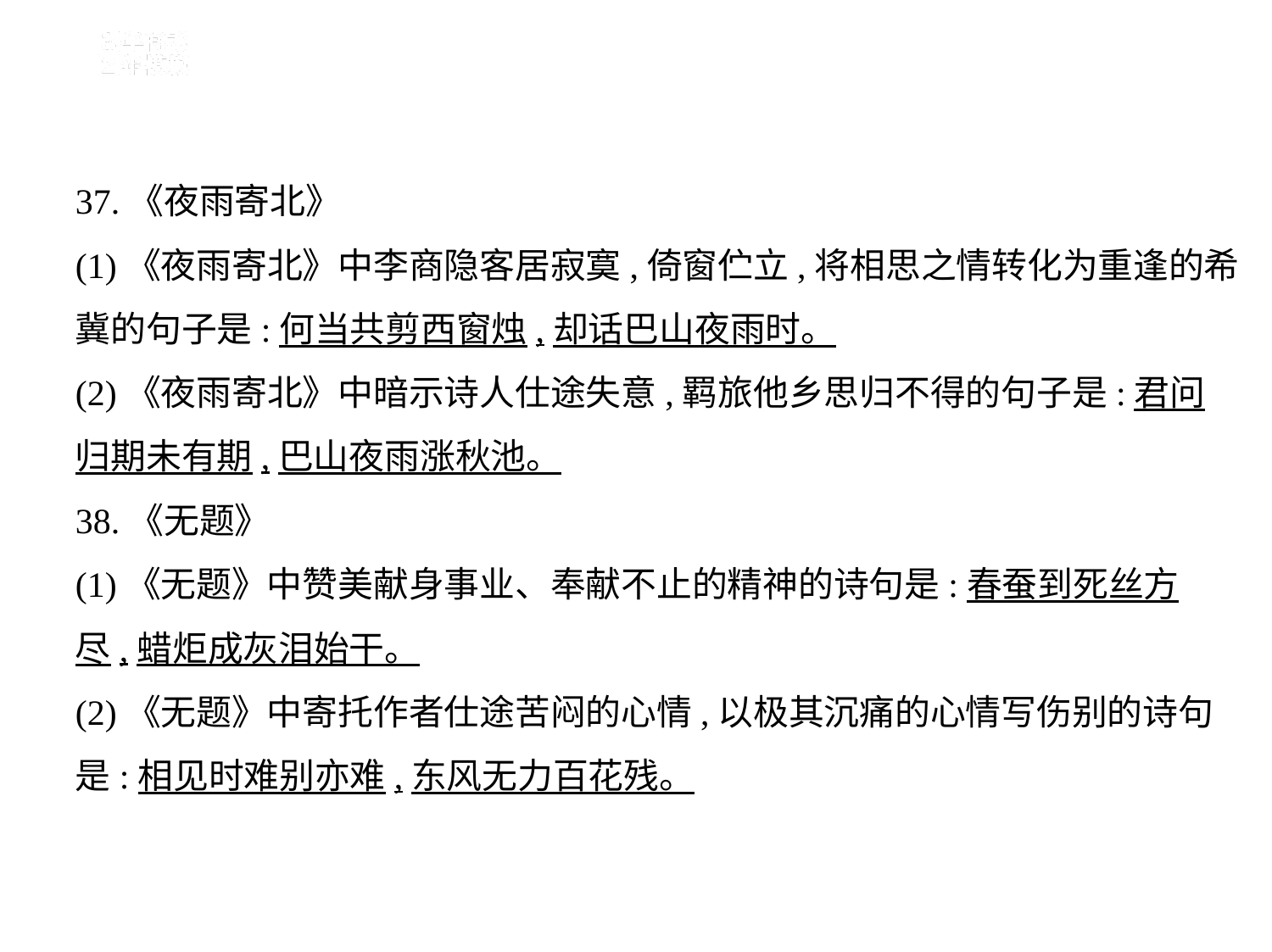

37.《夜雨寄北》
(1)《夜雨寄北》中李商隐客居寂寞,倚窗伫立,将相思之情转化为重逢的希
冀的句子是:何当共剪西窗烛,却话巴山夜雨时。
(2)《夜雨寄北》中暗示诗人仕途失意,羁旅他乡思归不得的句子是:君问
归期未有期,巴山夜雨涨秋池。
38.《无题》
(1)《无题》中赞美献身事业、奉献不止的精神的诗句是:春蚕到死丝方
尽,蜡炬成灰泪始干。
(2)《无题》中寄托作者仕途苦闷的心情,以极其沉痛的心情写伤别的诗句
是:相见时难别亦难,东风无力百花残。